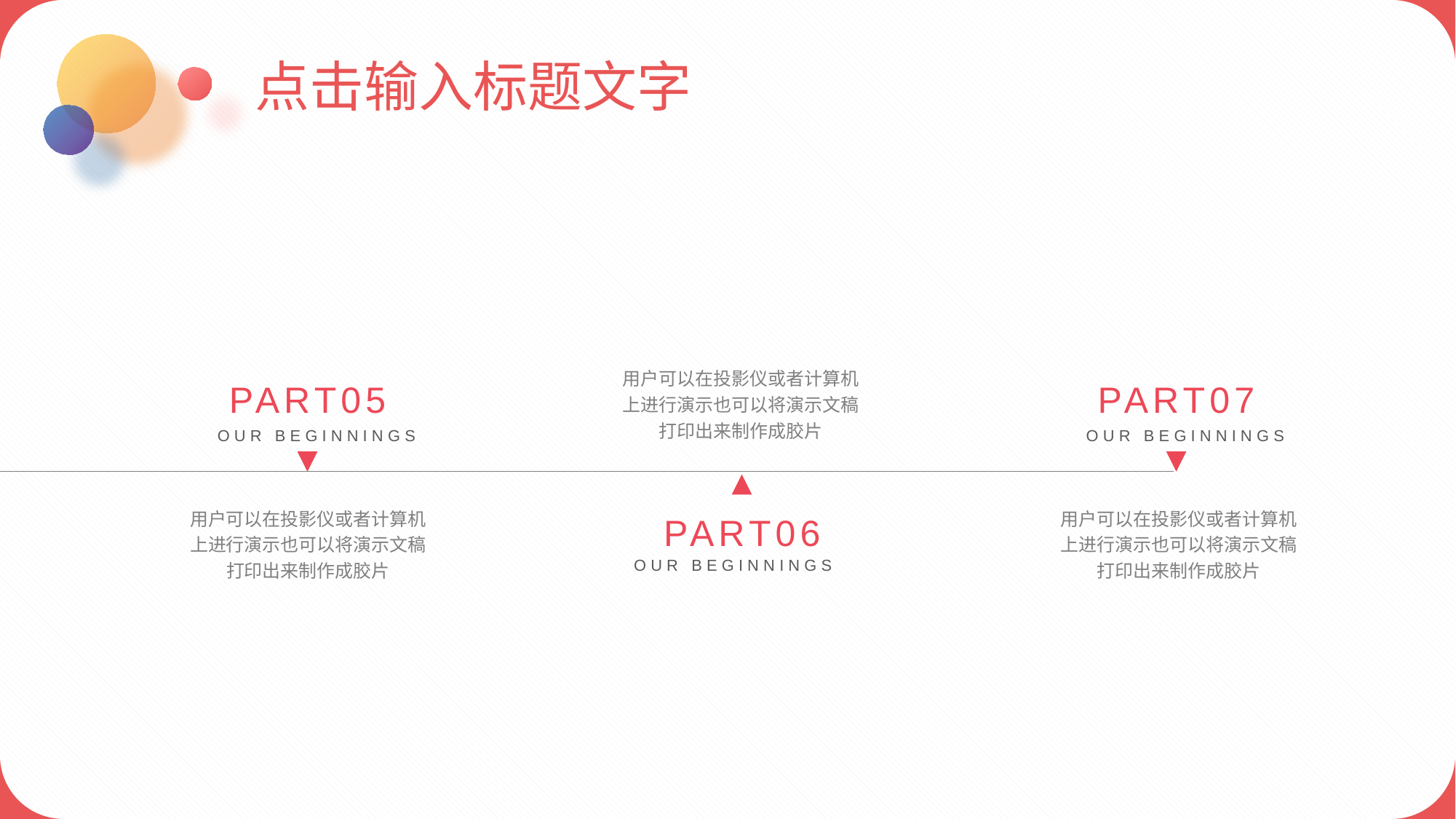

点击输入标题文字
用户可以在投影仪或者计算机上进行演示也可以将演示文稿打印出来制作成胶片
PART05
PART07
OUR BEGINNINGS
OUR BEGINNINGS

用户可以在投影仪或者计算机上进行演示也可以将演示文稿打印出来制作成胶片
用户可以在投影仪或者计算机上进行演示也可以将演示文稿打印出来制作成胶片
PART06
OUR BEGINNINGS